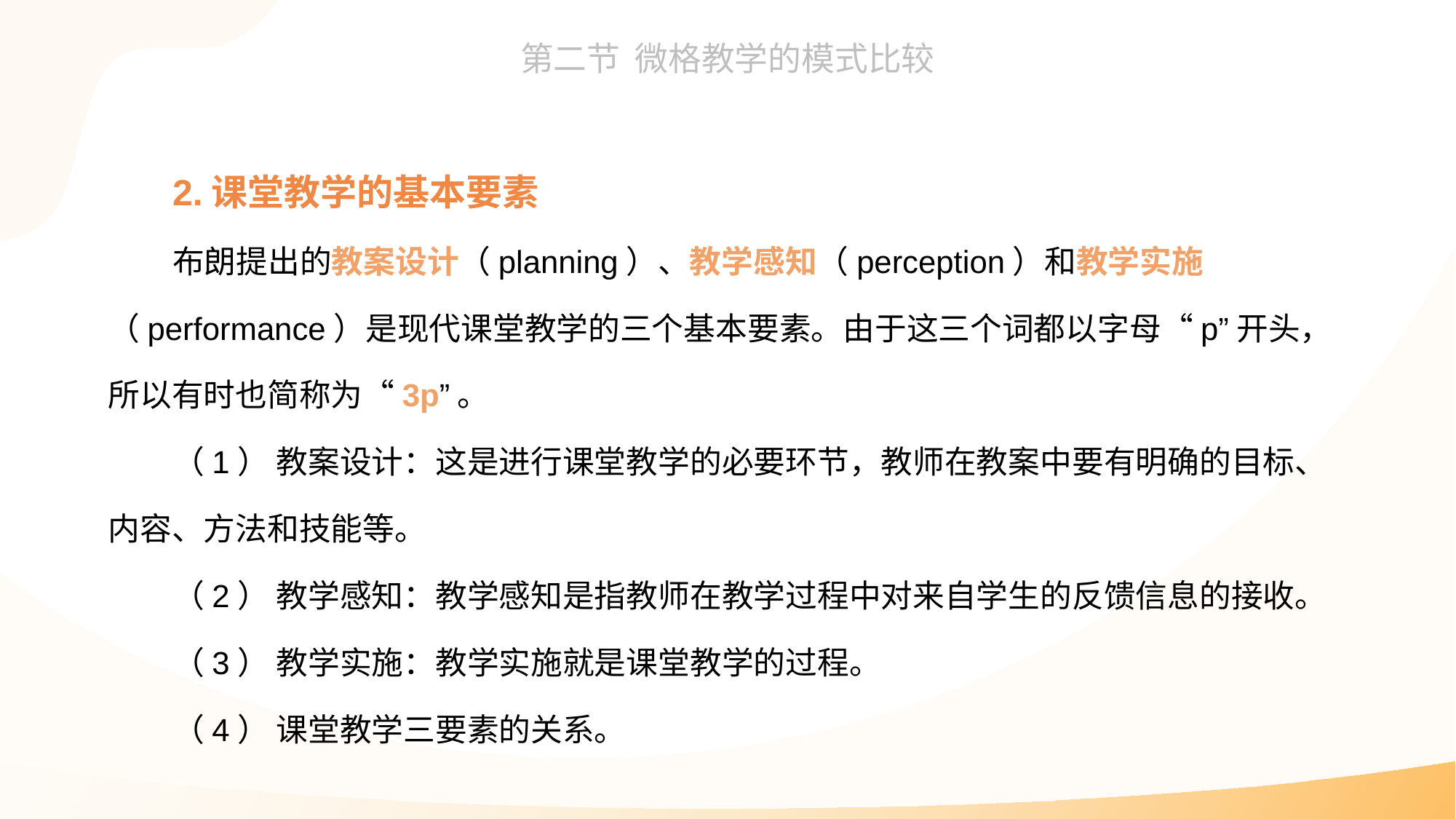

2.课堂教学的基本要素
布朗提出的教案设计（planning）、教学感知（perception）和教学实施（performance）是现代课堂教学的三个基本要素。由于这三个词都以字母“p”开头，所以有时也简称为“3p”。
（1） 教案设计：这是进行课堂教学的必要环节，教师在教案中要有明确的目标、内容、方法和技能等。
（2） 教学感知：教学感知是指教师在教学过程中对来自学生的反馈信息的接收。
（3） 教学实施：教学实施就是课堂教学的过程。
（4） 课堂教学三要素的关系。